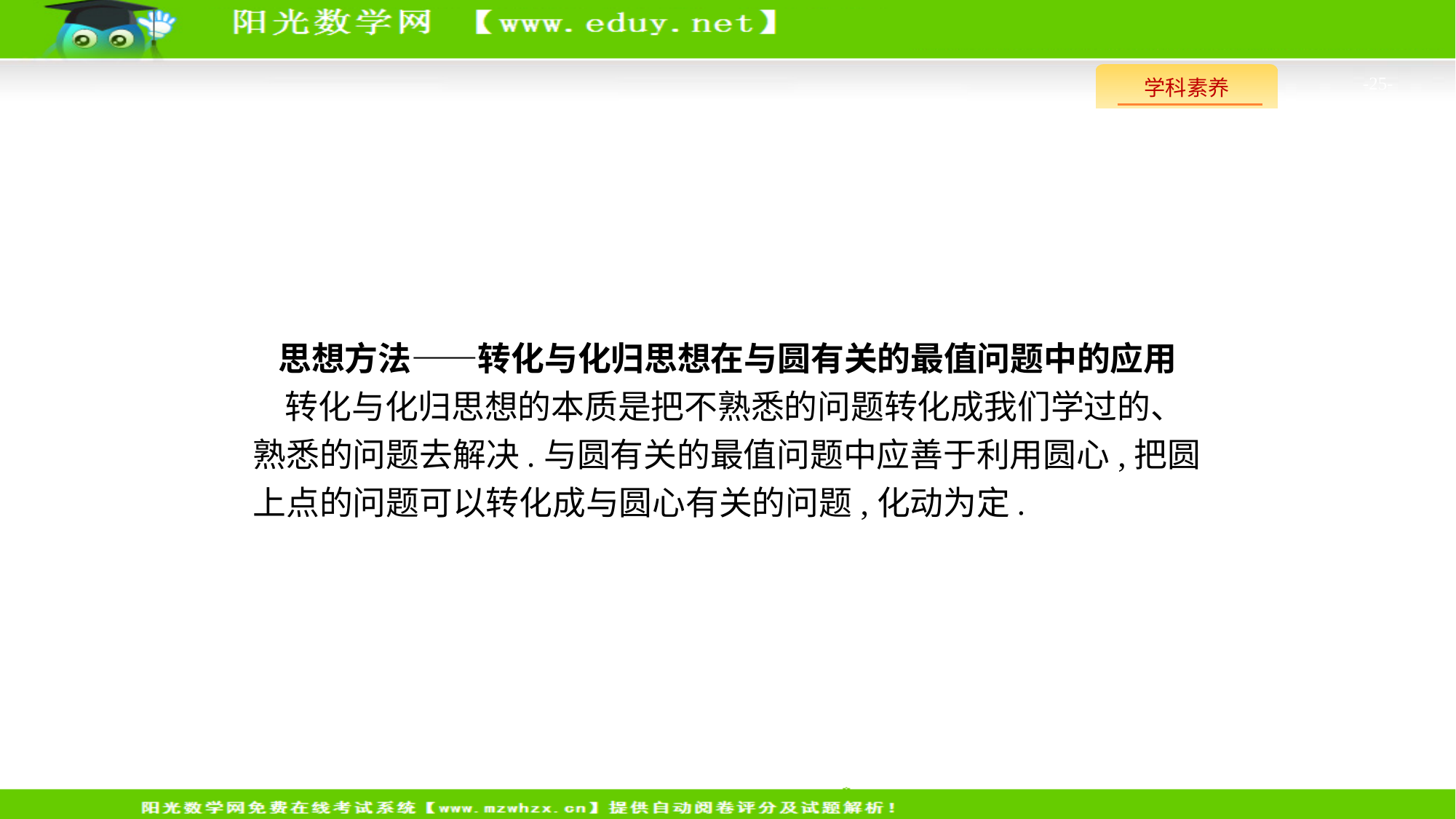

-25-
思想方法——转化与化归思想在与圆有关的最值问题中的应用
转化与化归思想的本质是把不熟悉的问题转化成我们学过的、熟悉的问题去解决.与圆有关的最值问题中应善于利用圆心,把圆上点的问题可以转化成与圆心有关的问题,化动为定.